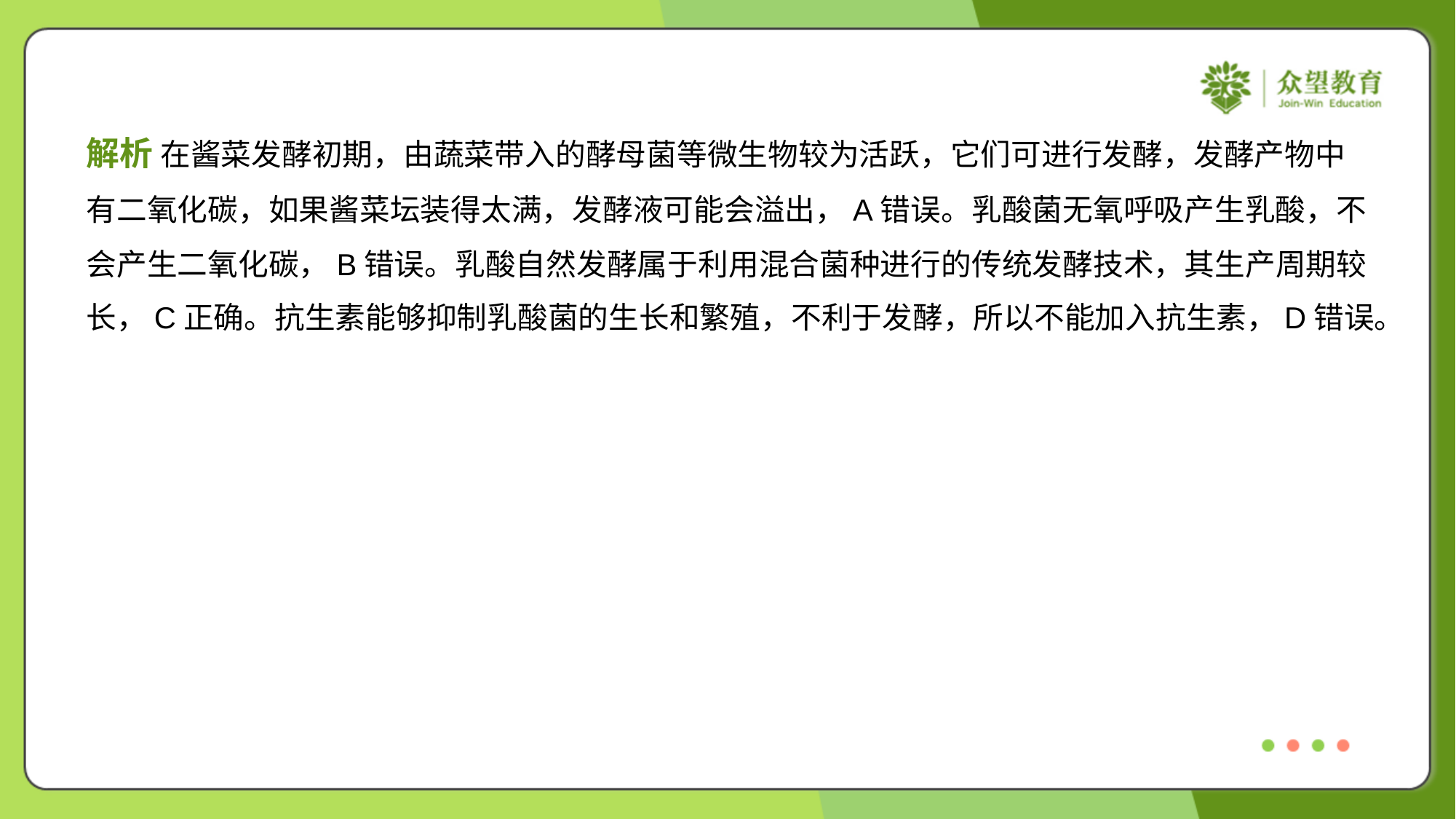

解析 在酱菜发酵初期，由蔬菜带入的酵母菌等微生物较为活跃，它们可进行发酵，发酵产物中
有二氧化碳，如果酱菜坛装得太满，发酵液可能会溢出，A错误。乳酸菌无氧呼吸产生乳酸，不
会产生二氧化碳，B错误。乳酸自然发酵属于利用混合菌种进行的传统发酵技术，其生产周期较
长，C正确。抗生素能够抑制乳酸菌的生长和繁殖，不利于发酵，所以不能加入抗生素，D错误。